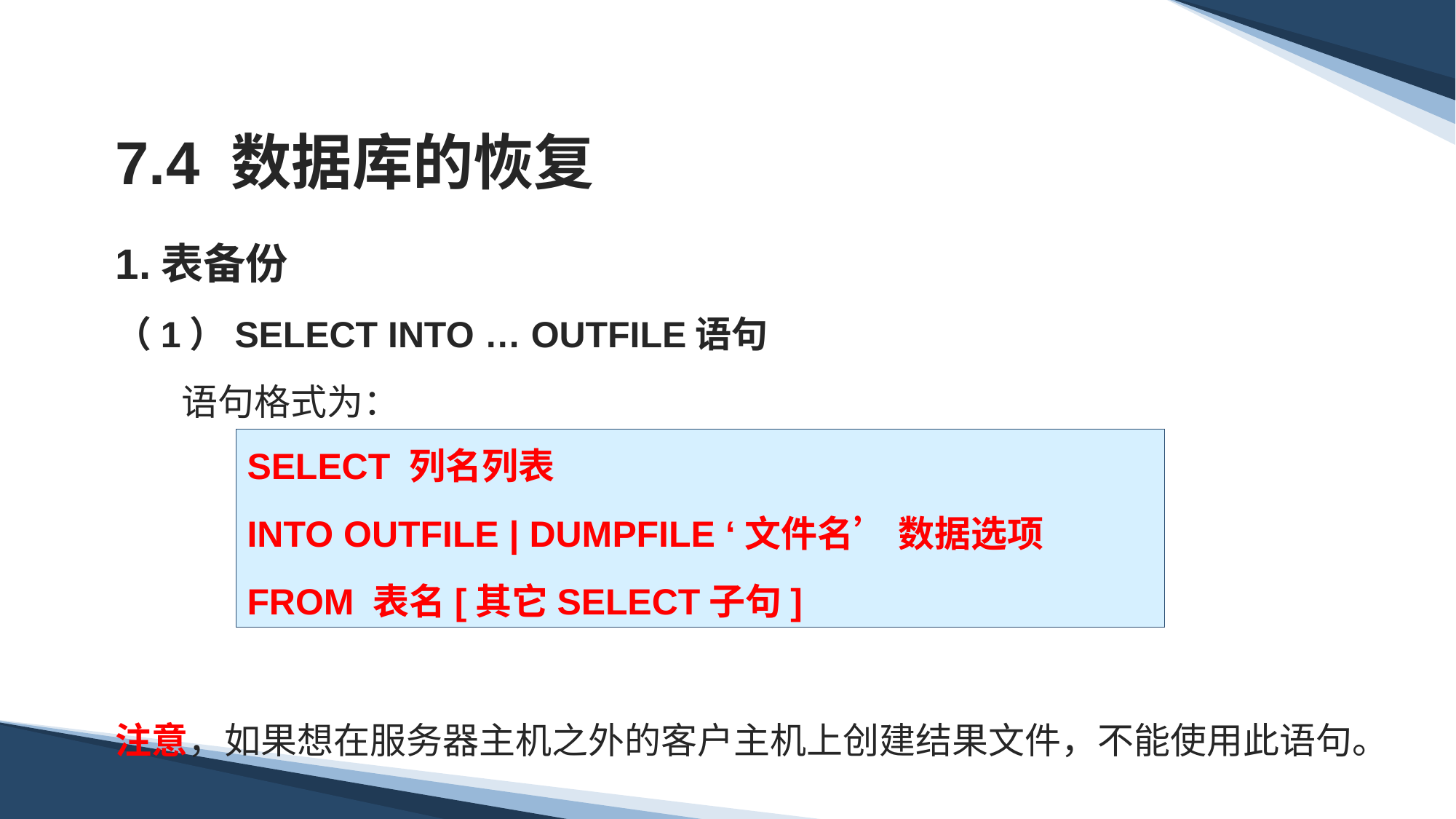

# 7.4 数据库的恢复
1.表备份
（1）SELECT INTO … OUTFILE语句
       语句格式为：

注意，如果想在服务器主机之外的客户主机上创建结果文件，不能使用此语句。

SELECT 列名列表
INTO OUTFILE | DUMPFILE ‘文件名’ 数据选项
FROM 表名[其它SELECT子句]